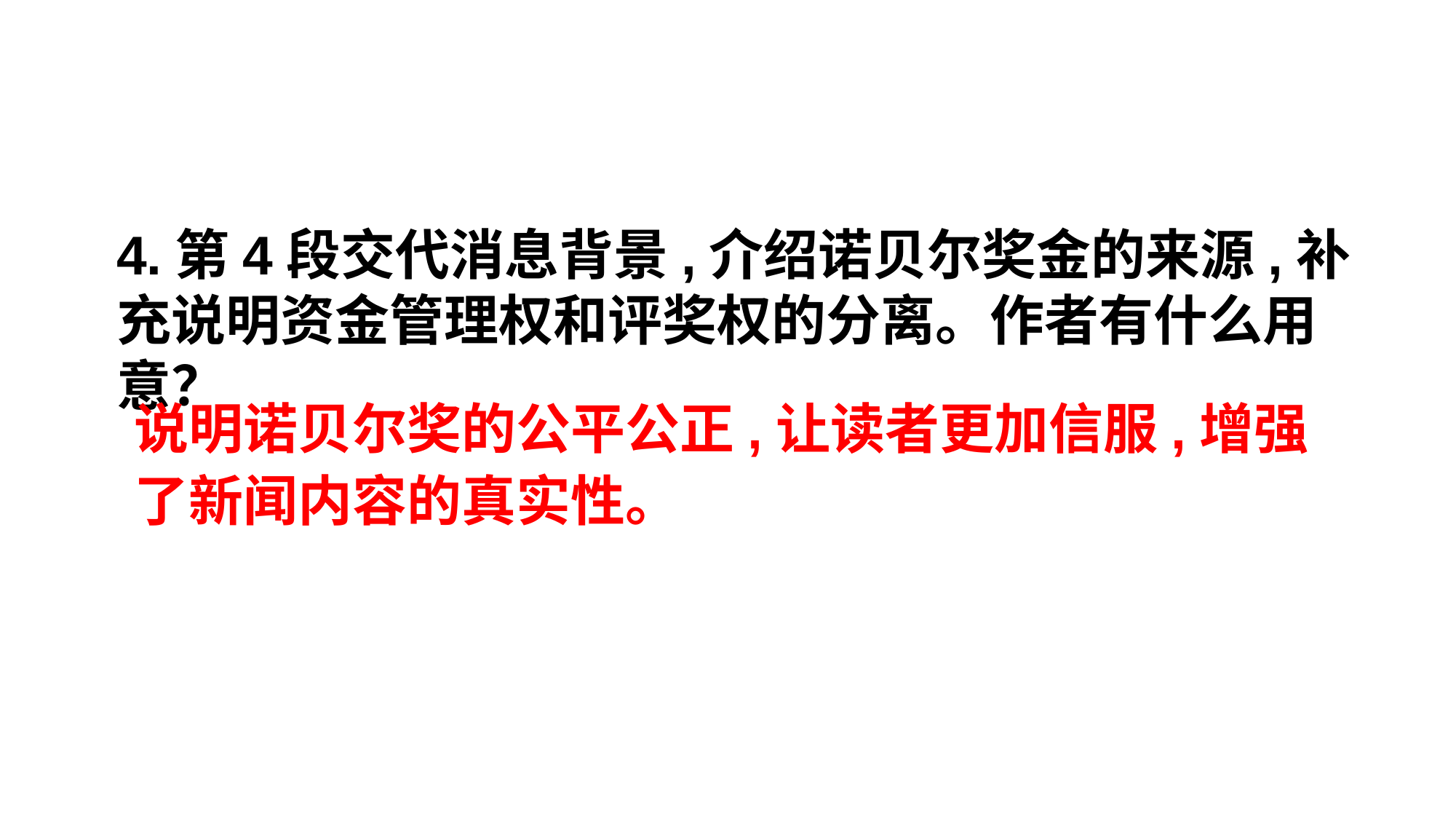

4.第4段交代消息背景,介绍诺贝尔奖金的来源,补充说明资金管理权和评奖权的分离。作者有什么用意？
说明诺贝尔奖的公平公正,让读者更加信服,增强了新闻内容的真实性。